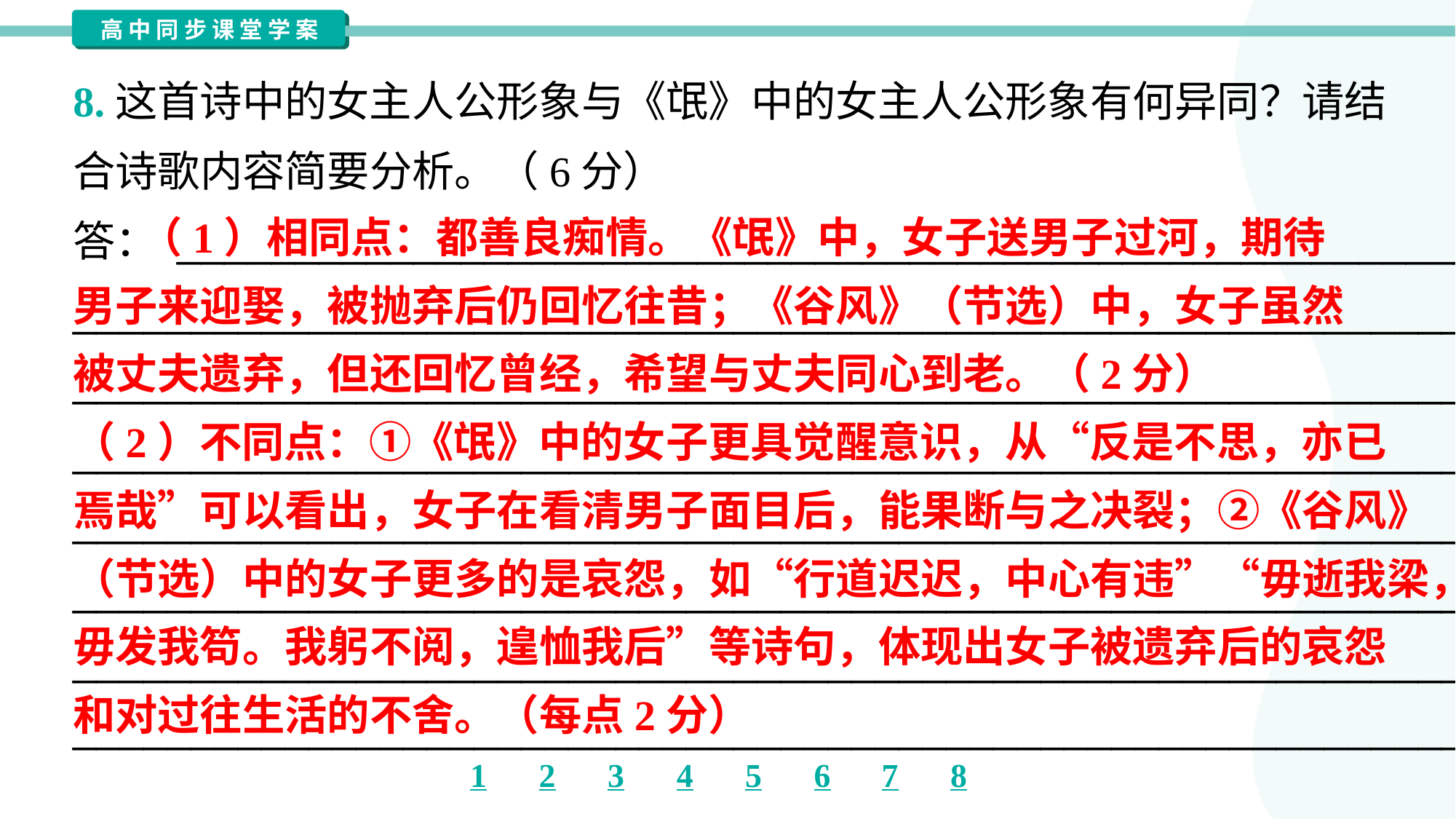

8.这首诗中的女主人公形象与《氓》中的女主人公形象有何异同？请结
合诗歌内容简要分析。（6分）
答： ________________________________________________________
_____________________________________________________________
_____________________________________________________________
_____________________________________________________________
_____________________________________________________________
_____________________________________________________________
_____________________________________________________________
_____________________________________________________________
      （1）相同点：都善良痴情。《氓》中，女子送男子过河，期待
男子来迎娶，被抛弃后仍回忆往昔；《谷风》（节选）中，女子虽然
被丈夫遗弃，但还回忆曾经，希望与丈夫同心到老。（2分）
（2）不同点：①《氓》中的女子更具觉醒意识，从“反是不思，亦已
焉哉”可以看出，女子在看清男子面目后，能果断与之决裂；②《谷风》
（节选）中的女子更多的是哀怨，如“行道迟迟，中心有违”“毋逝我梁，
毋发我笱。我躬不阅，遑恤我后”等诗句，体现出女子被遗弃后的哀怨
和对过往生活的不舍。（每点2分）